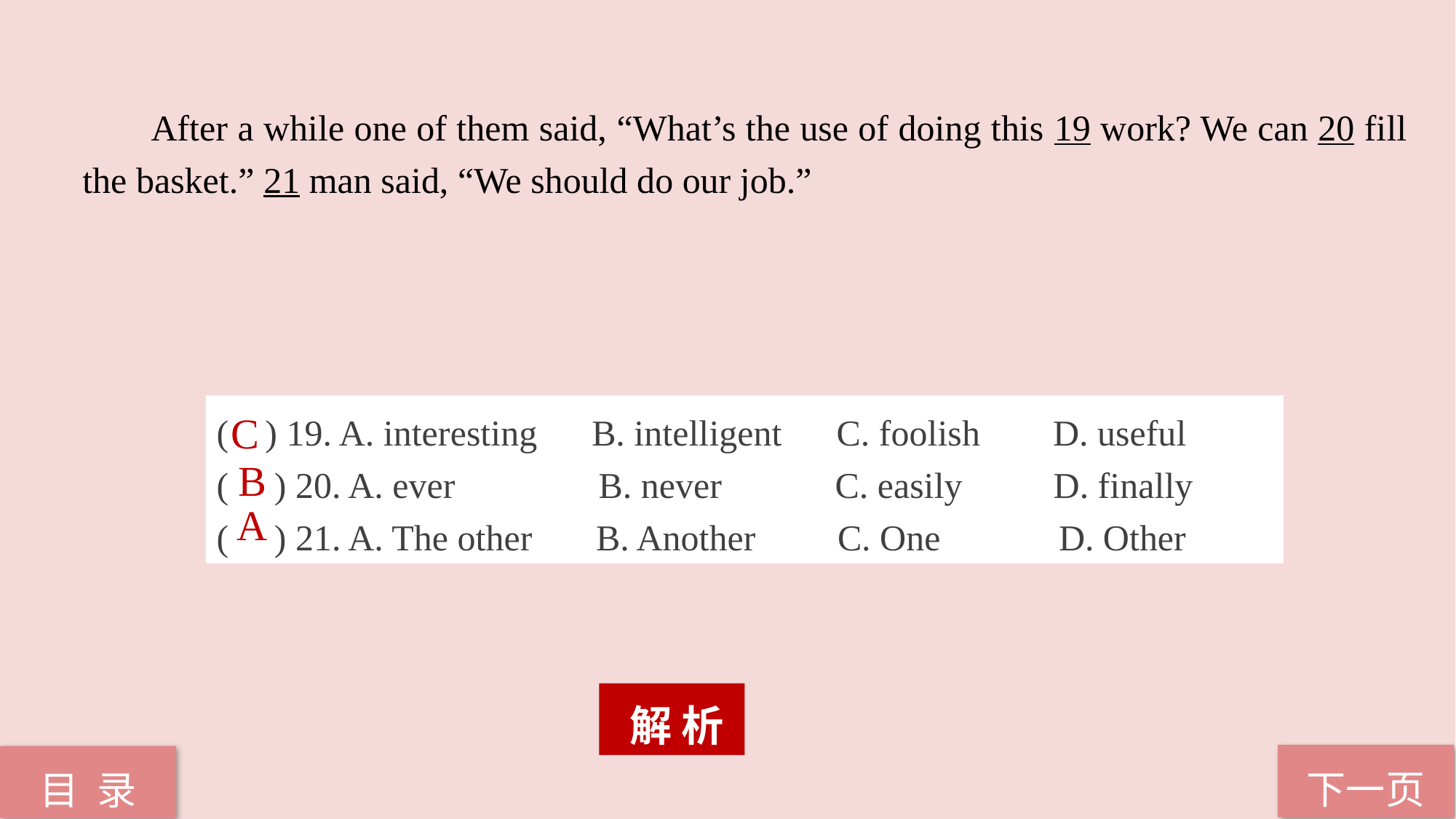

After a while one of them said, “What’s the use of doing this 19 work? We can 20 fill the basket.” 21 man said, “We should do our job.”
(    ) 19. A. interesting      B. intelligent      C. foolish        D. useful
(     ) 20. A. ever 	      B. never 	        C. easily 	        D. finally
(     ) 21. A. The other       B. Another         C. One             D. Other
C
B
A
 解 析